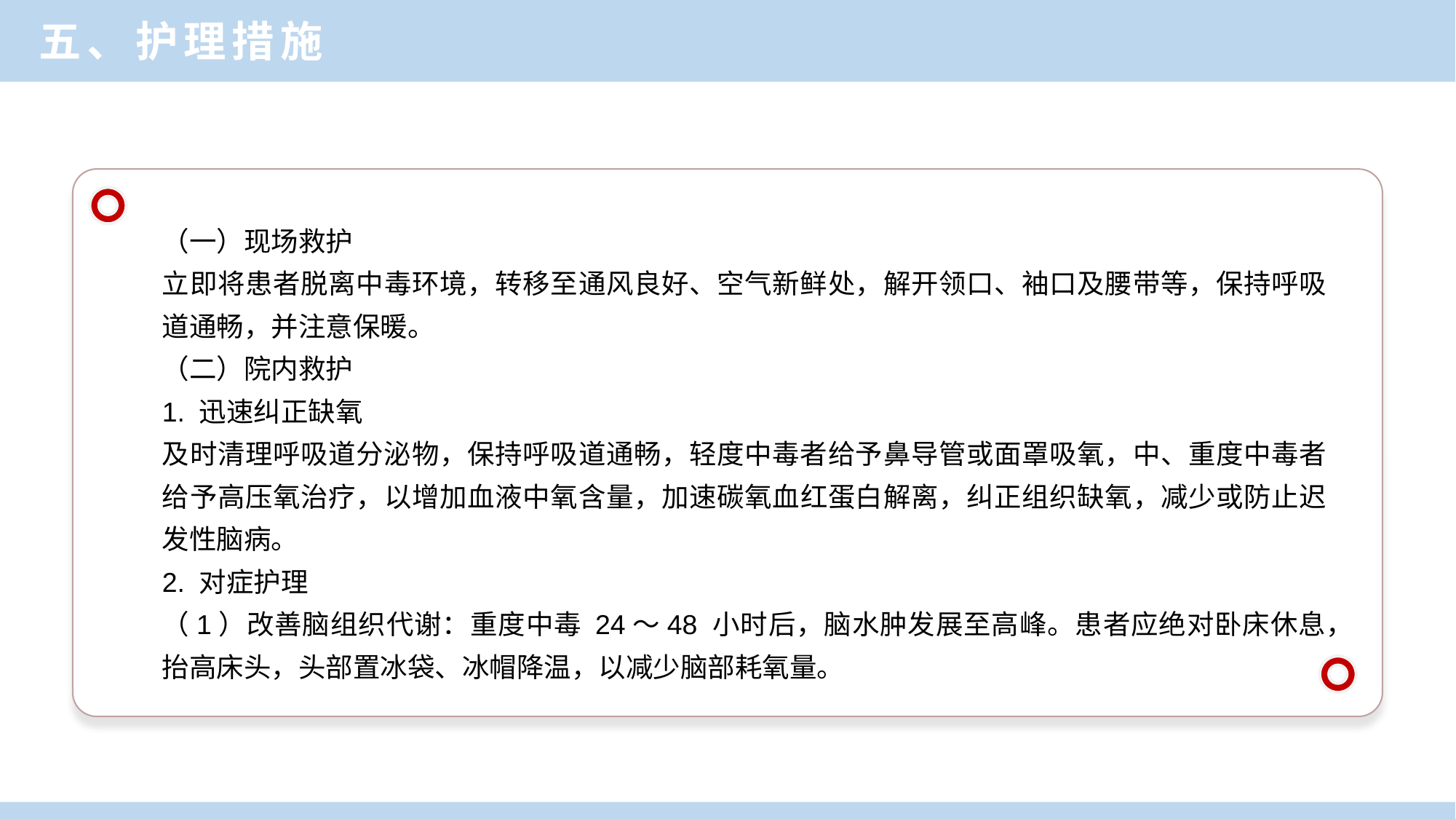

五、护理措施

（一）现场救护
立即将患者脱离中毒环境，转移至通风良好、空气新鲜处，解开领口、袖口及腰带等，保持呼吸道通畅，并注意保暖。
（二）院内救护
1. 迅速纠正缺氧
及时清理呼吸道分泌物，保持呼吸道通畅，轻度中毒者给予鼻导管或面罩吸氧，中、重度中毒者给予高压氧治疗，以增加血液中氧含量，加速碳氧血红蛋白解离，纠正组织缺氧，减少或防止迟发性脑病。
2. 对症护理
（1）改善脑组织代谢：重度中毒 24～48 小时后，脑水肿发展至高峰。患者应绝对卧床休息，抬高床头，头部置冰袋、冰帽降温，以减少脑部耗氧量。